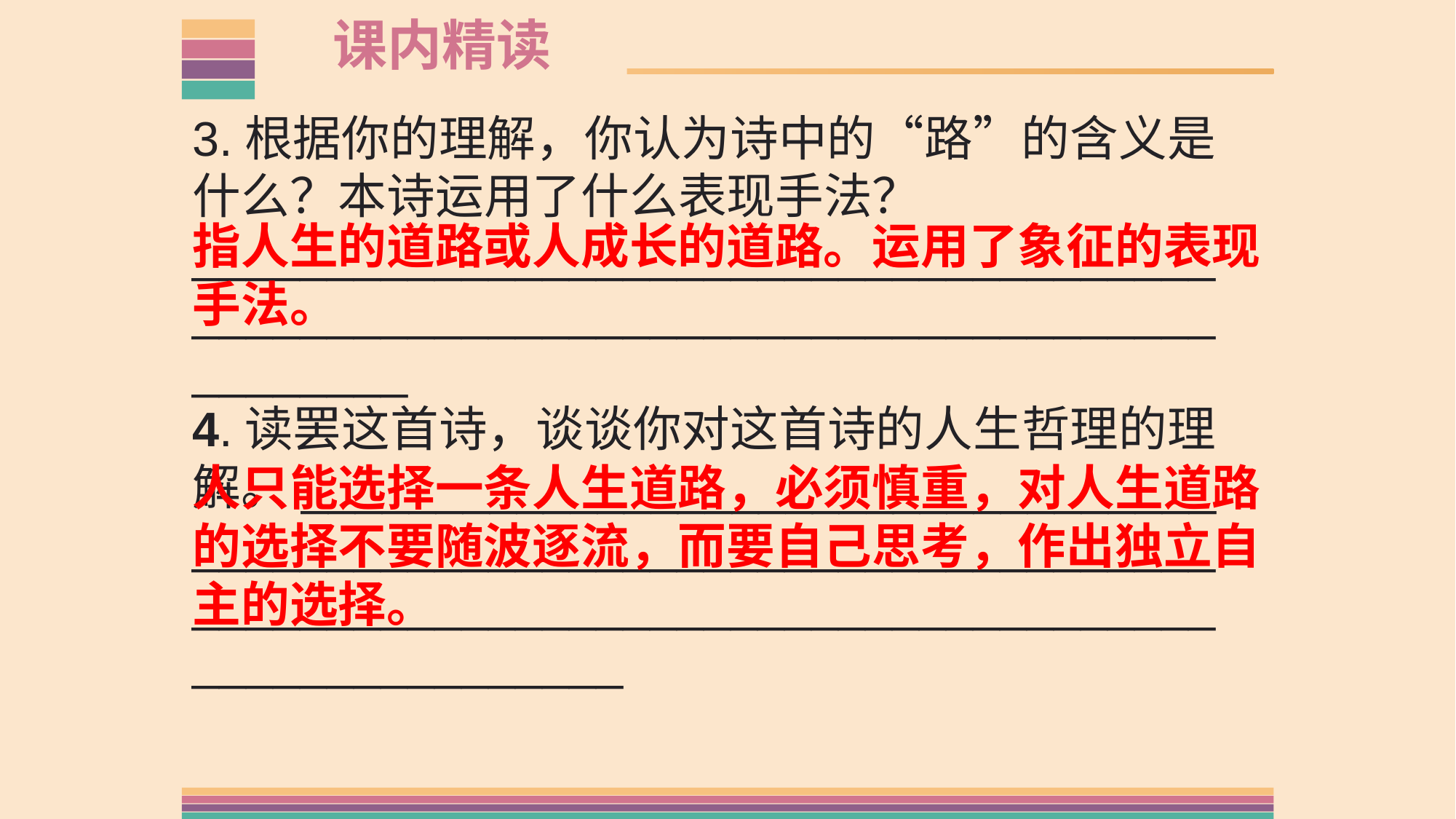

课内精读

3.根据你的理解，你认为诗中的“路”的含义是什么？本诗运用了什么表现手法？____________________________________________________________________________________
4.读罢这首诗，谈谈你对这首诗的人生哲理的理解。______________________________________________________________________________________________________________________________
指人生的道路或人成长的道路。运用了象征的表现手法。
人只能选择一条人生道路，必须慎重，对人生道路的选择不要随波逐流，而要自己思考，作出独立自主的选择。